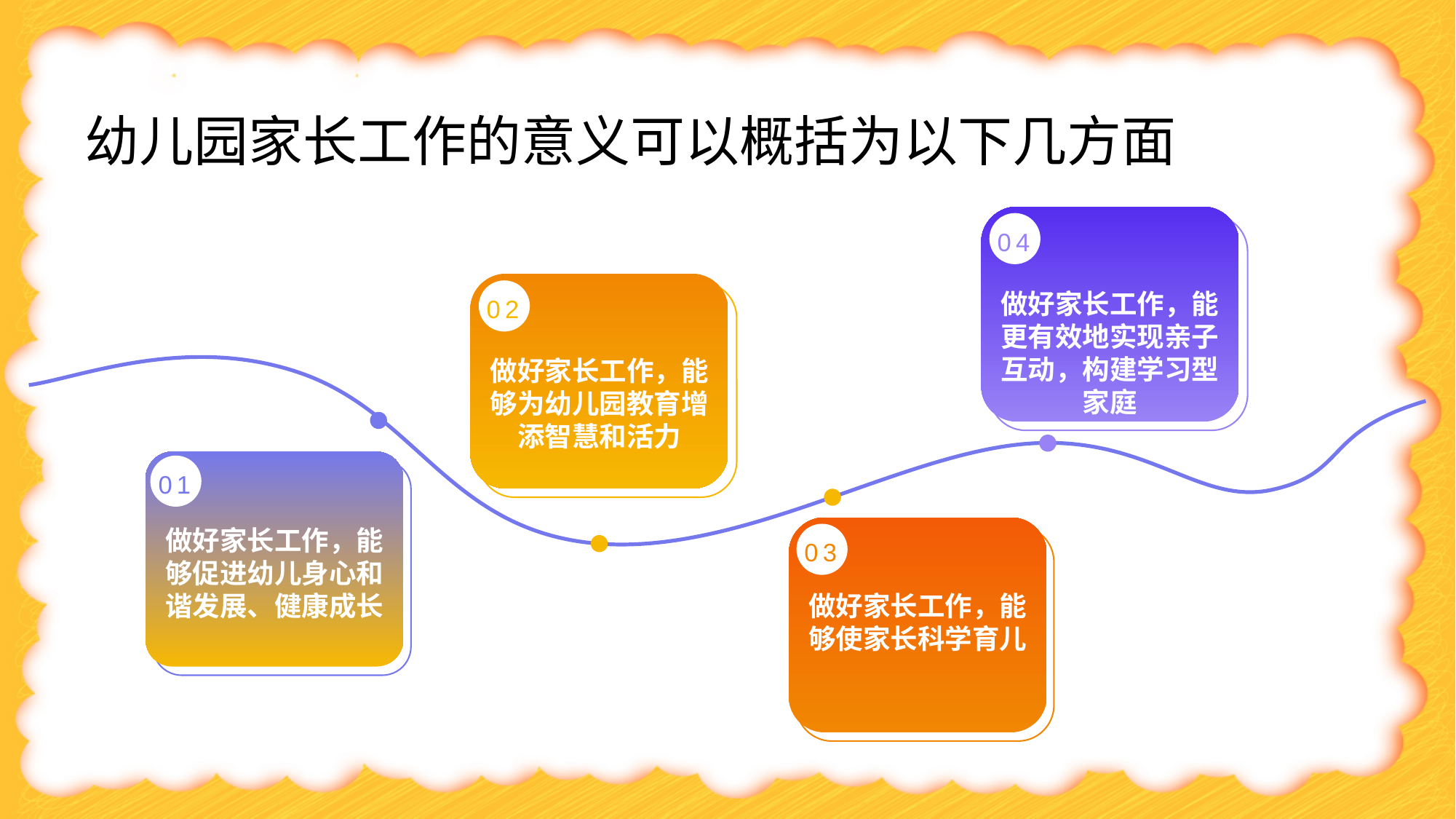

# 幼儿园家长工作的意义可以概括为以下几方面

04

02
做好家长工作，能更有效地实现亲子互动，构建学习型家庭

做好家长工作，能够为幼儿园教育增添智慧和活力

01

做好家长工作，能够促进幼儿身心和谐发展、健康成长

03

做好家长工作，能够使家长科学育儿